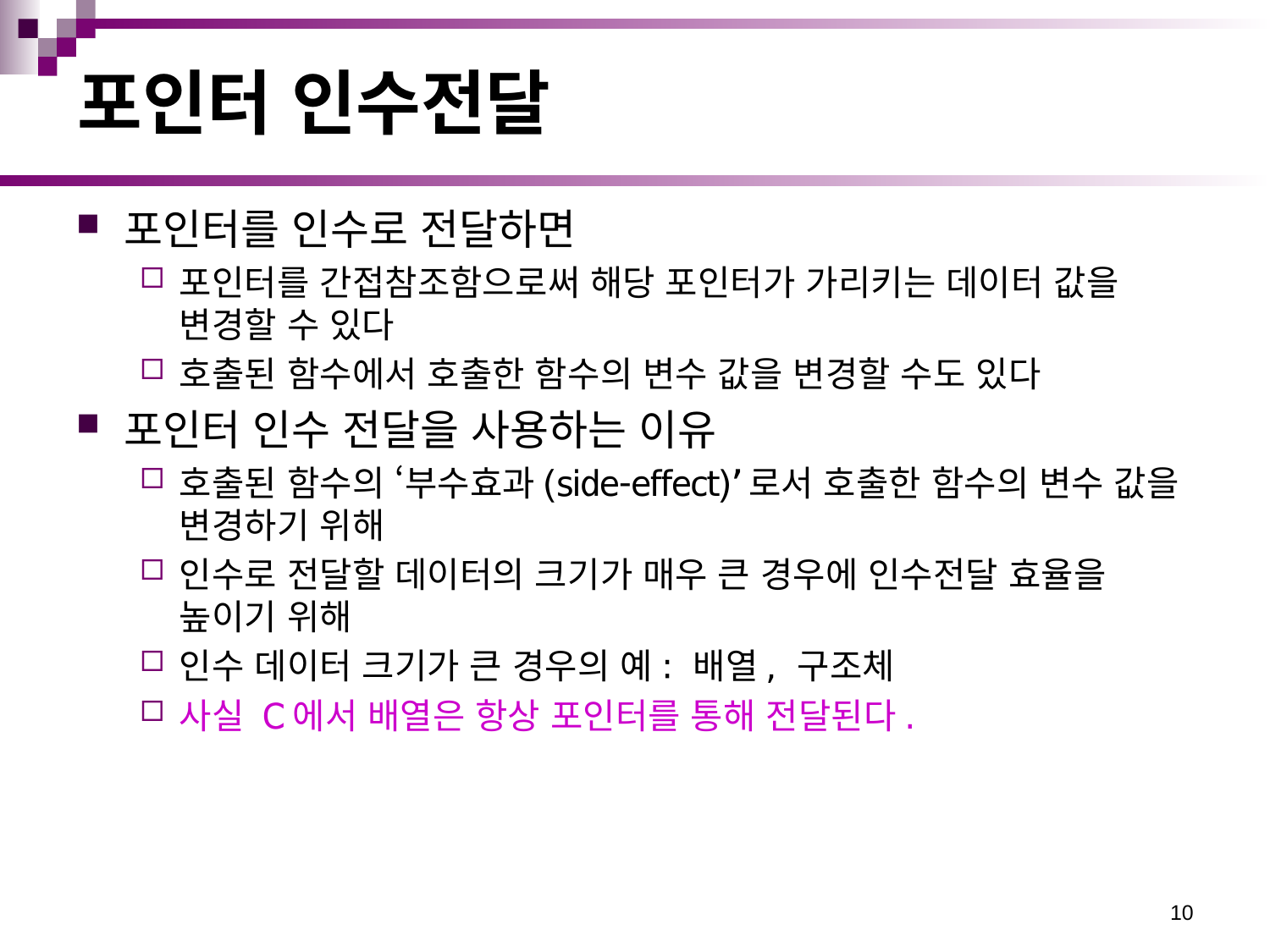

# 포인터 인수전달
포인터를 인수로 전달하면
포인터를 간접참조함으로써 해당 포인터가 가리키는 데이터 값을 변경할 수 있다
호출된 함수에서 호출한 함수의 변수 값을 변경할 수도 있다
포인터 인수 전달을 사용하는 이유
호출된 함수의 ‘부수효과(side-effect)’로서 호출한 함수의 변수 값을 변경하기 위해
인수로 전달할 데이터의 크기가 매우 큰 경우에 인수전달 효율을 높이기 위해
인수 데이터 크기가 큰 경우의 예: 배열, 구조체
사실 C에서 배열은 항상 포인터를 통해 전달된다.

10